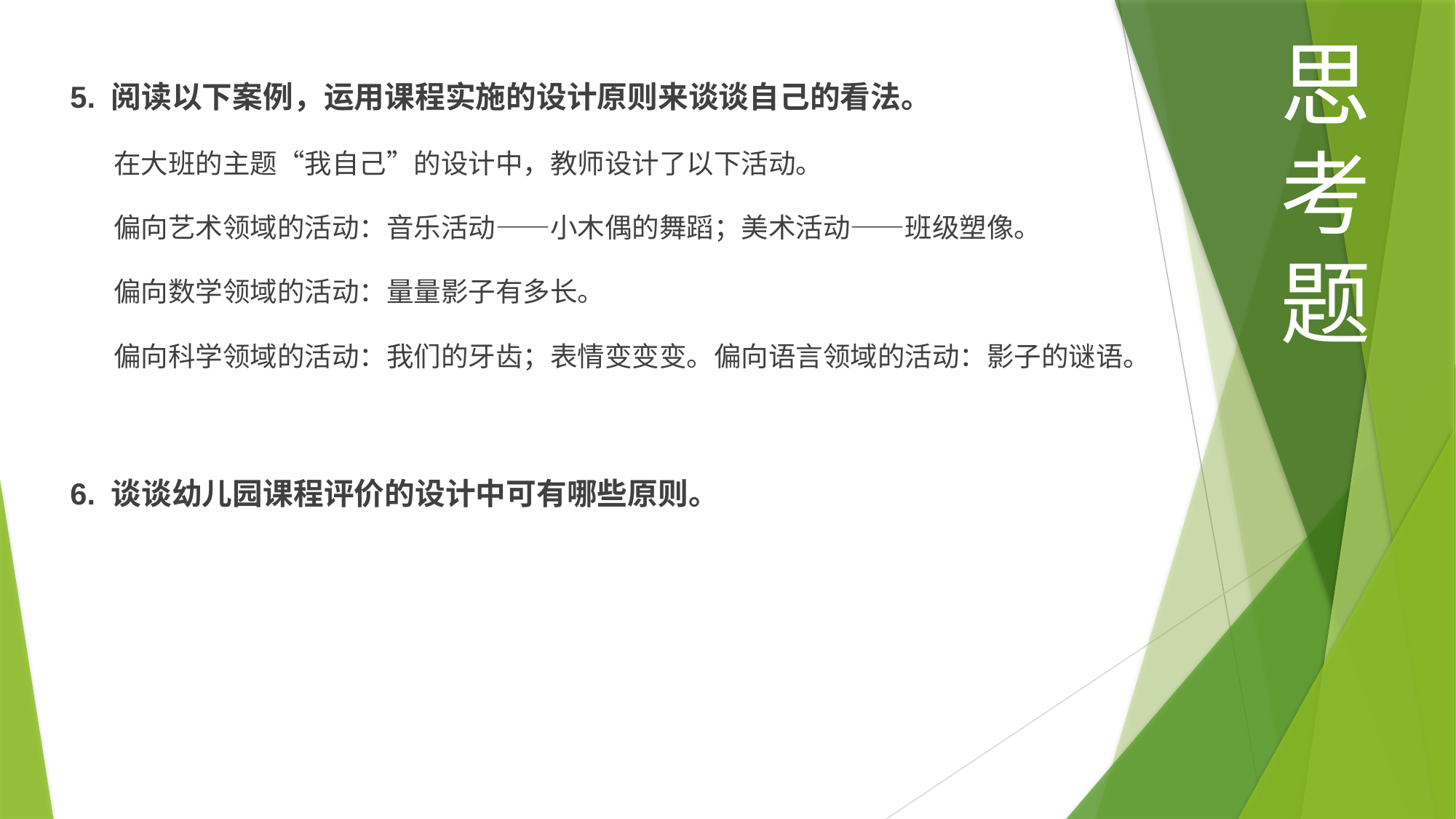

思考题
5. 阅读以下案例，运用课程实施的设计原则来谈谈自己的看法。
      在大班的主题“我自己”的设计中，教师设计了以下活动。
      偏向艺术领域的活动：音乐活动——小木偶的舞蹈；美术活动——班级塑像。
      偏向数学领域的活动：量量影子有多长。
      偏向科学领域的活动：我们的牙齿；表情变变变。偏向语言领域的活动：影子的谜语。

6. 谈谈幼儿园课程评价的设计中可有哪些原则。